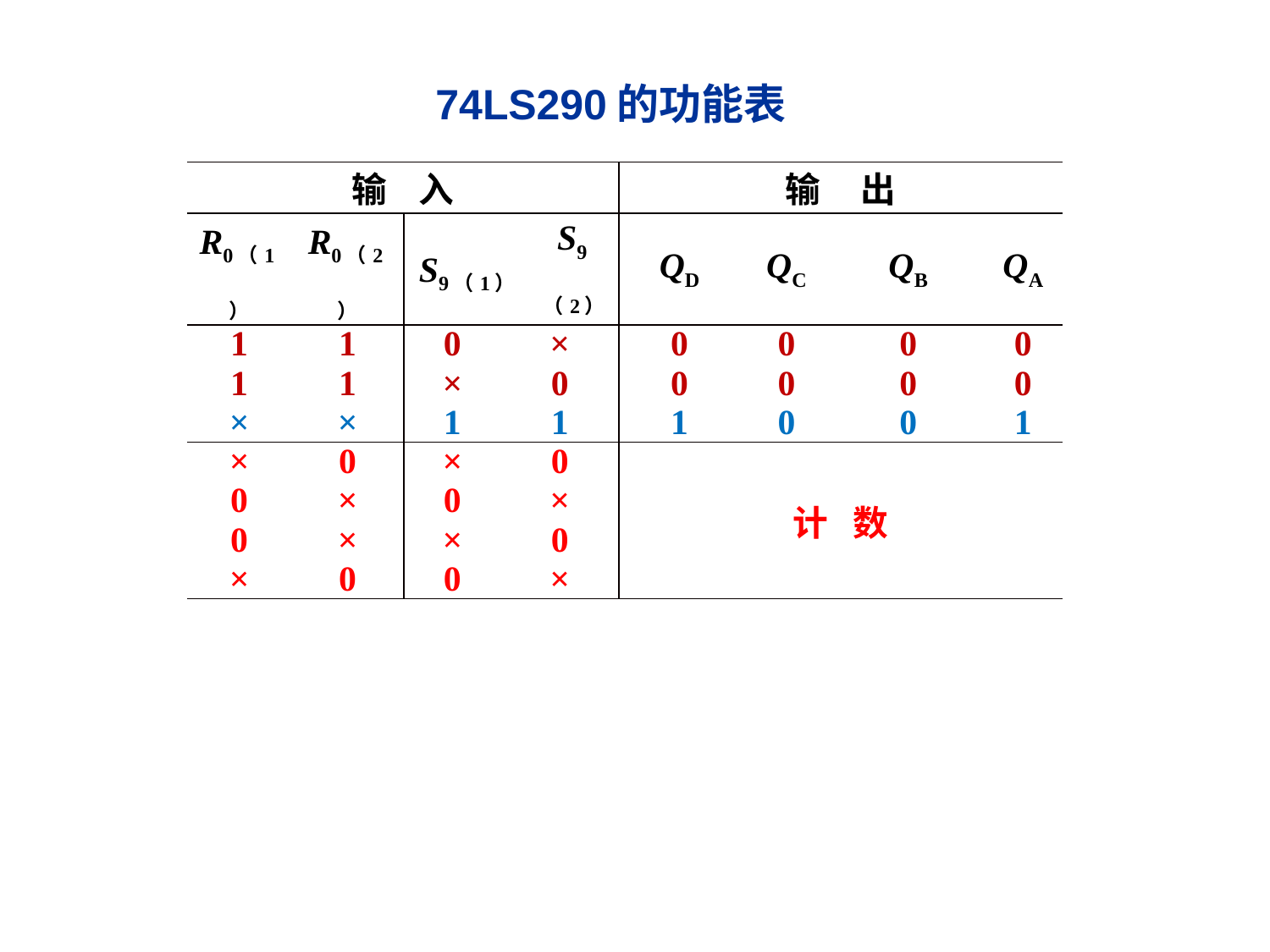

74LS290的功能表
| 输 入 |  |  |  |  | 输 出 |  |  |  |
| --- | --- | --- | --- | --- | --- | --- | --- | --- |
| R0（1） | R0（2） | S9（1） |  | S9（2） | QD | QC | QB | QA |
| 1 1 × | 1 1 × | 0 × 1 | × 0 1 |  | 0 0 1 | 0 0 0 | 0 0 0 | 0 0 1 |
| × 0 0 × | 0 × × 0 | × 0 × 0 | 0 × 0 × |  | 计 数 |  |  |  |